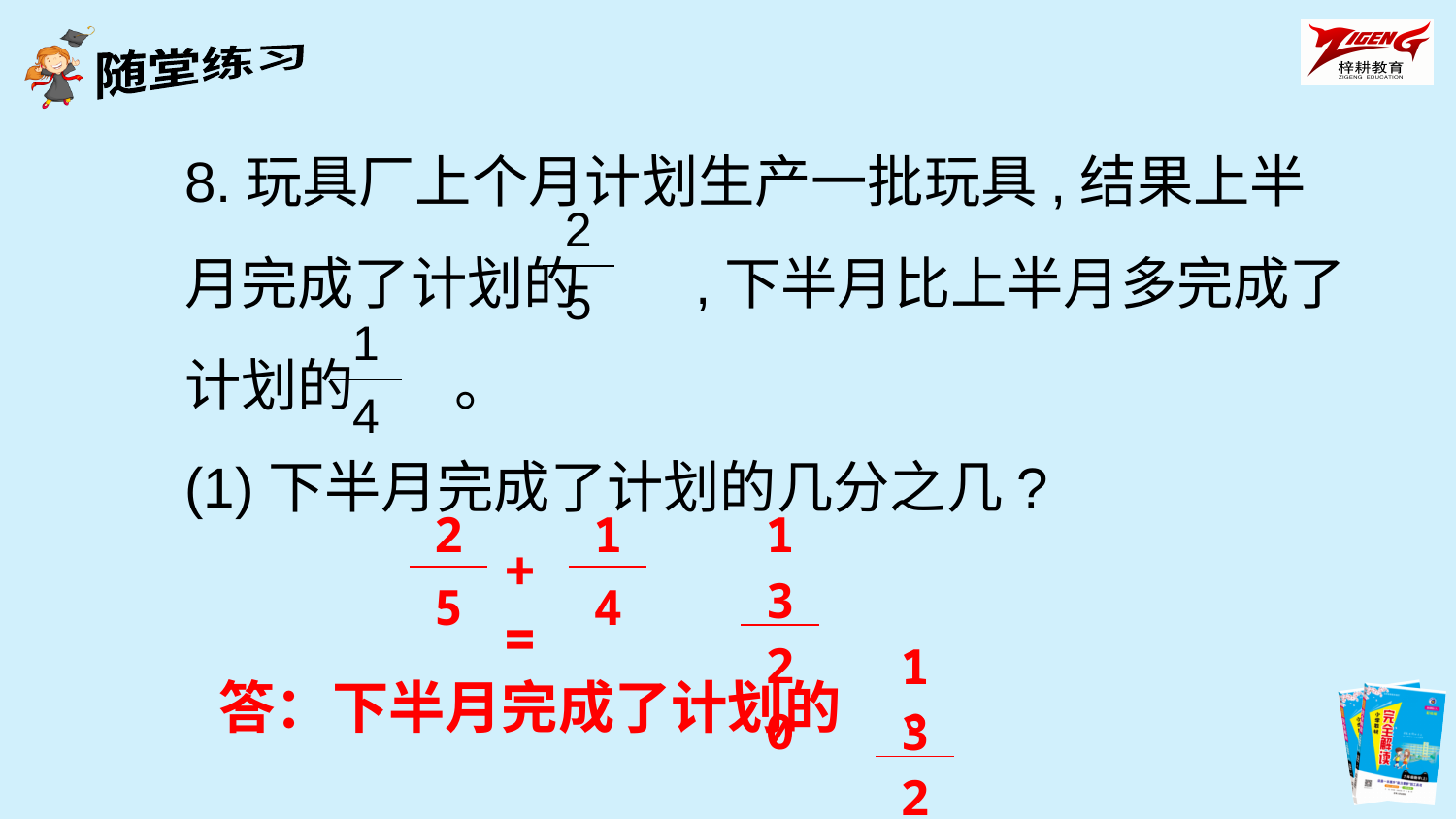

8.玩具厂上个月计划生产一批玩具,结果上半月完成了计划的        ,下半月比上半月多完成了计划的        。
(1)下半月完成了计划的几分之几?
| 2 |
| --- |
| 5 |
| 1 |
| --- |
| 4 |
| 2 |
| --- |
| 5 |
| 1 |
| --- |
| 4 |
| 13 |
| --- |
| 20 |
+     =
| 13 |
| --- |
| 20 |
答：下半月完成了计划的     。